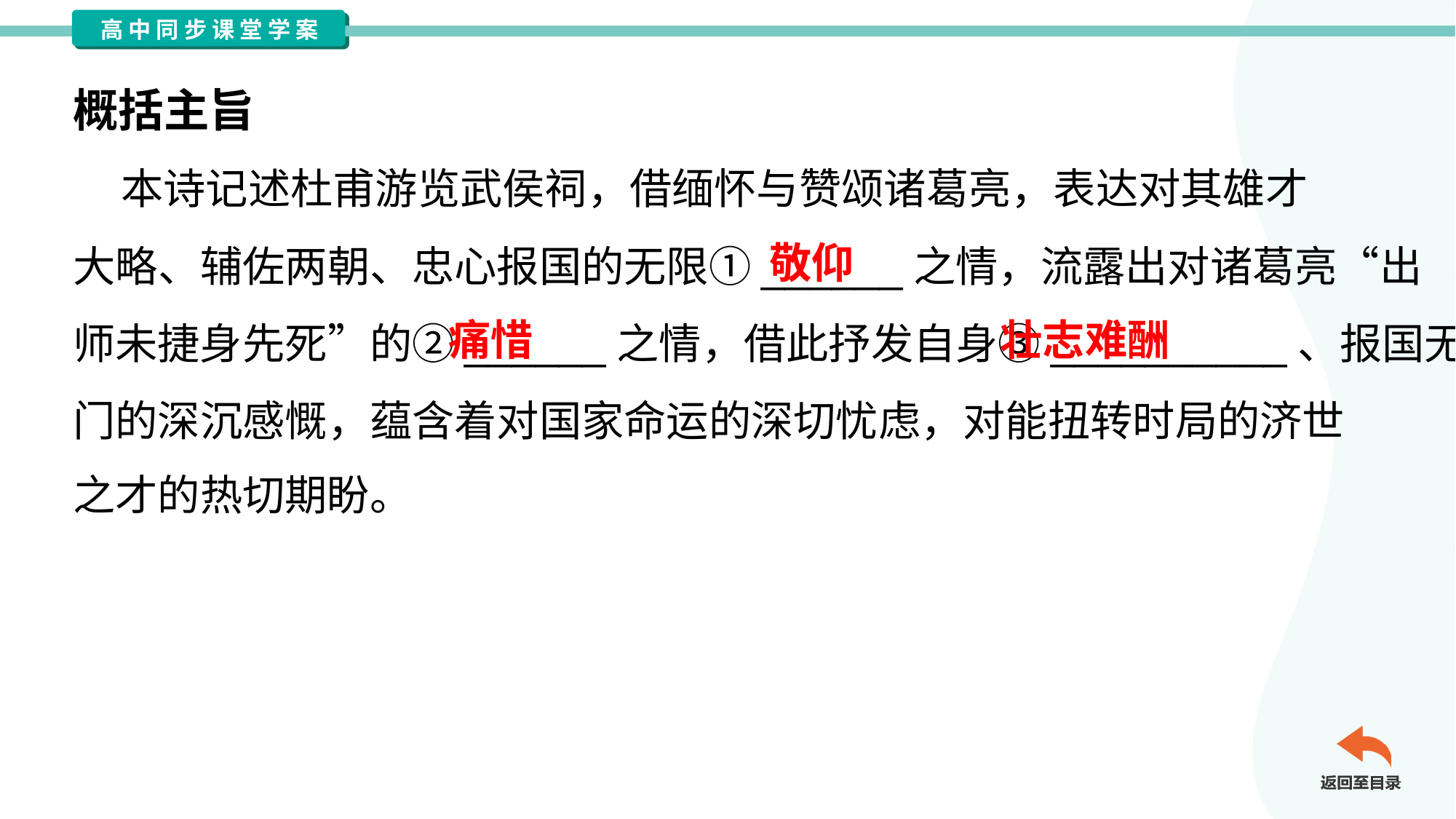

概括主旨
    本诗记述杜甫游览武侯祠，借缅怀与赞颂诸葛亮，表达对其雄才
大略、辅佐两朝、忠心报国的无限①______之情，流露出对诸葛亮“出
师未捷身先死”的②______之情，借此抒发自身③__________、报国无
门的深沉感慨，蕴含着对国家命运的深切忧虑，对能扭转时局的济世
之才的热切期盼。
敬仰
痛惜
壮志难酬